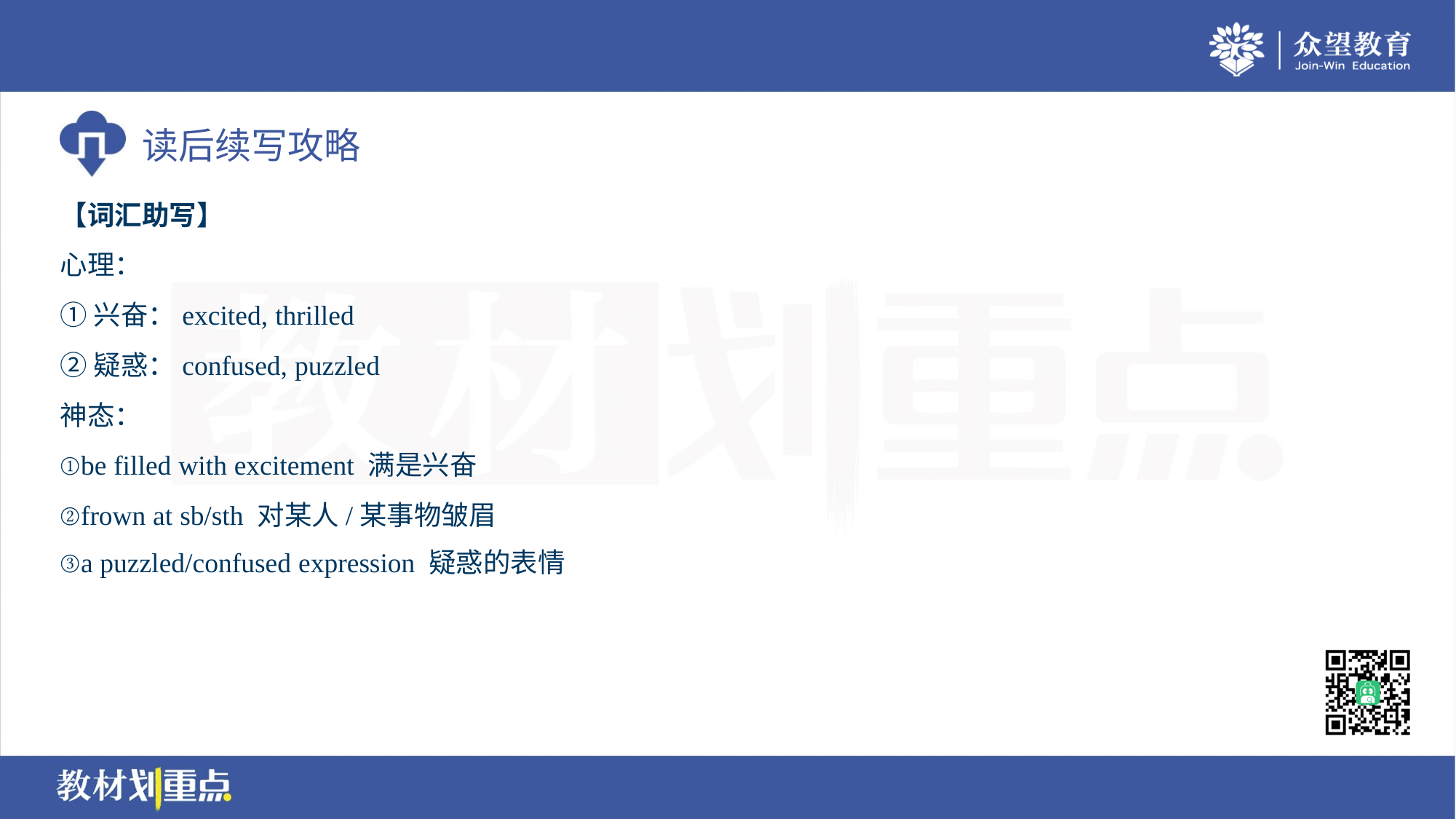

【词汇助写】
心理：
①兴奋：excited, thrilled
②疑惑：confused, puzzled
神态：
①be filled with excitement 满是兴奋
②frown at sb/sth 对某人/某事物皱眉
③a puzzled/confused expression 疑惑的表情